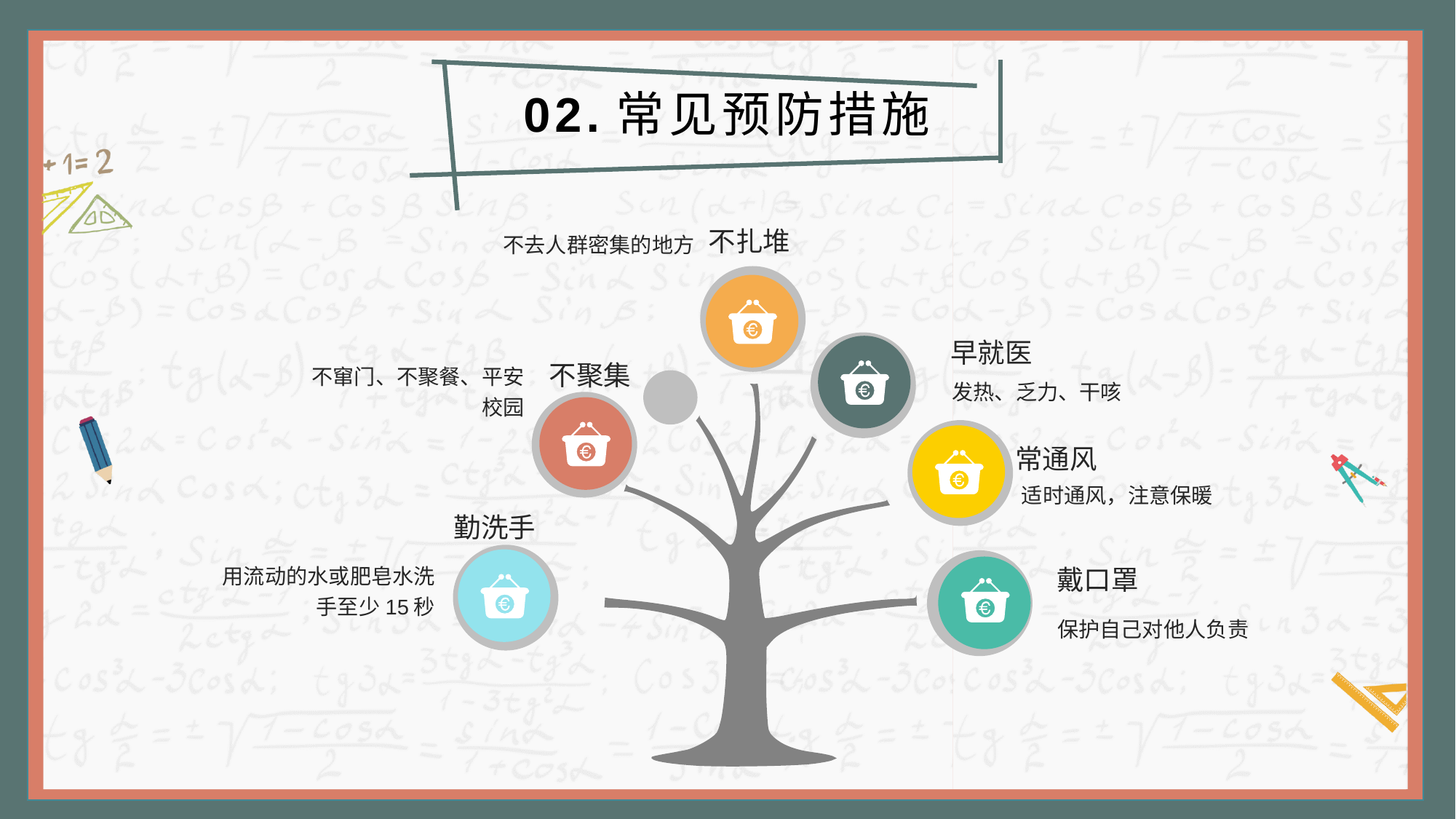

02.常见预防措施
不扎堆
不去人群密集的地方

早就医

发热、乏力、干咳

不聚集
不窜门、不聚餐、平安校园

常通风
适时通风，注意保暖
勤洗手

用流动的水或肥皂水洗手至少15秒

戴口罩

保护自己对他人负责